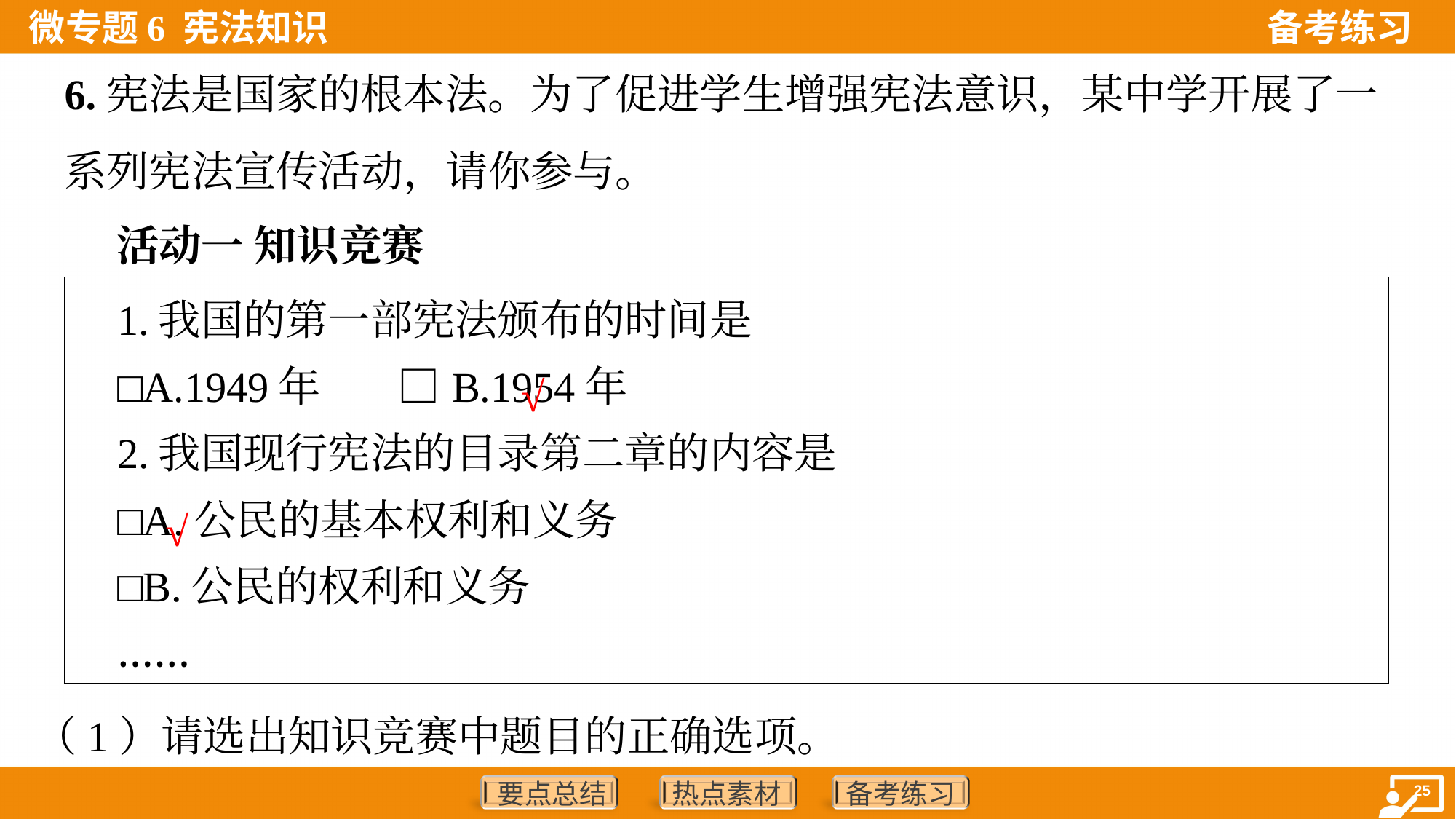

6.宪法是国家的根本法。为了促进学生增强宪法意识，某中学开展了一
系列宪法宣传活动，请你参与。
    活动一 知识竞赛
| 1.我国的第一部宪法颁布的时间是 □A.1949年 □B.1954年 2.我国现行宪法的目录第二章的内容是 □A.公民的基本权利和义务 □B.公民的权利和义务 …… |
| --- |
√
√
（1）请选出知识竞赛中题目的正确选项。